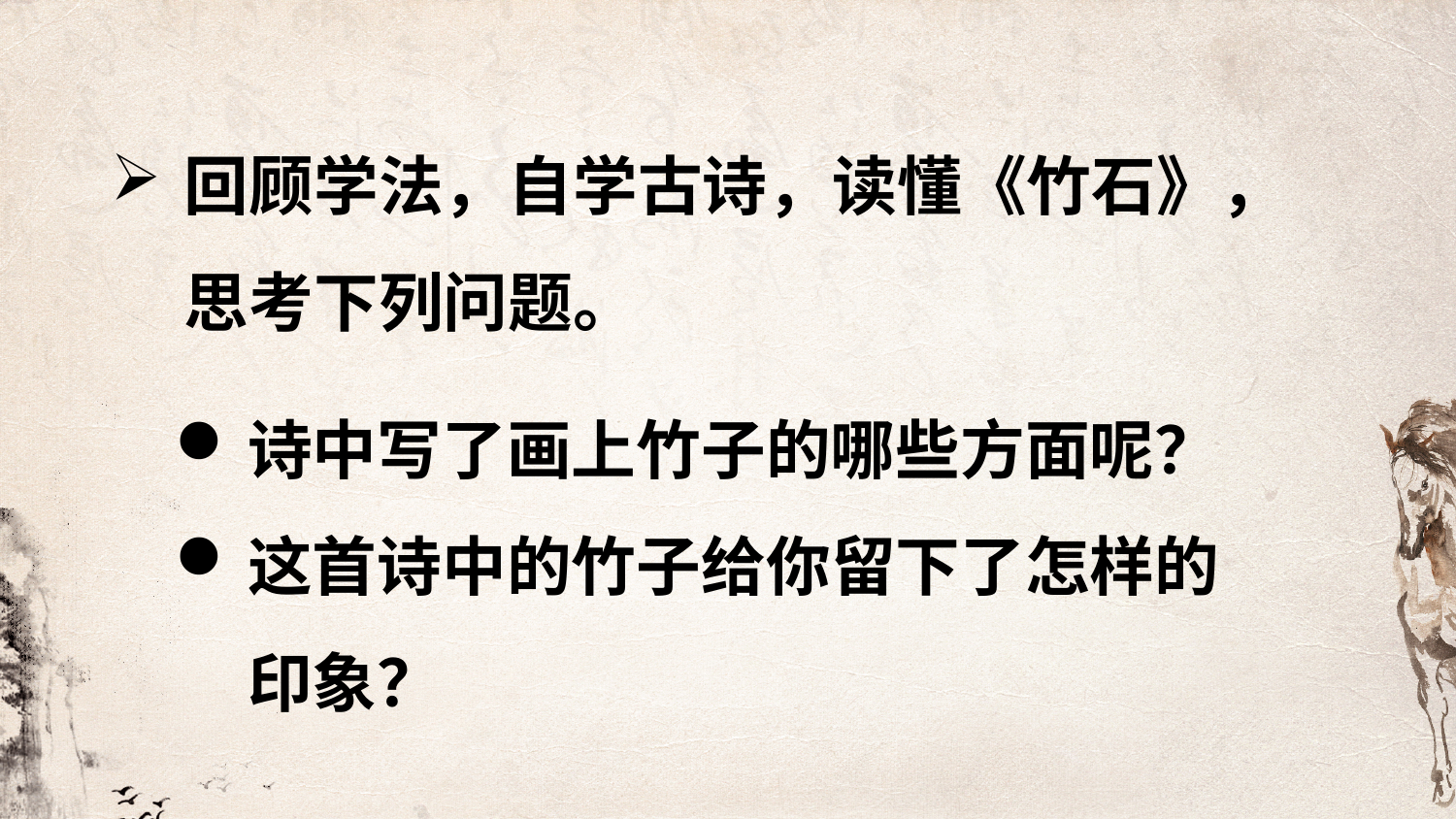

回顾学法，自学古诗，读懂《竹石》，思考下列问题。
诗中写了画上竹子的哪些方面呢？
这首诗中的竹子给你留下了怎样的印象？